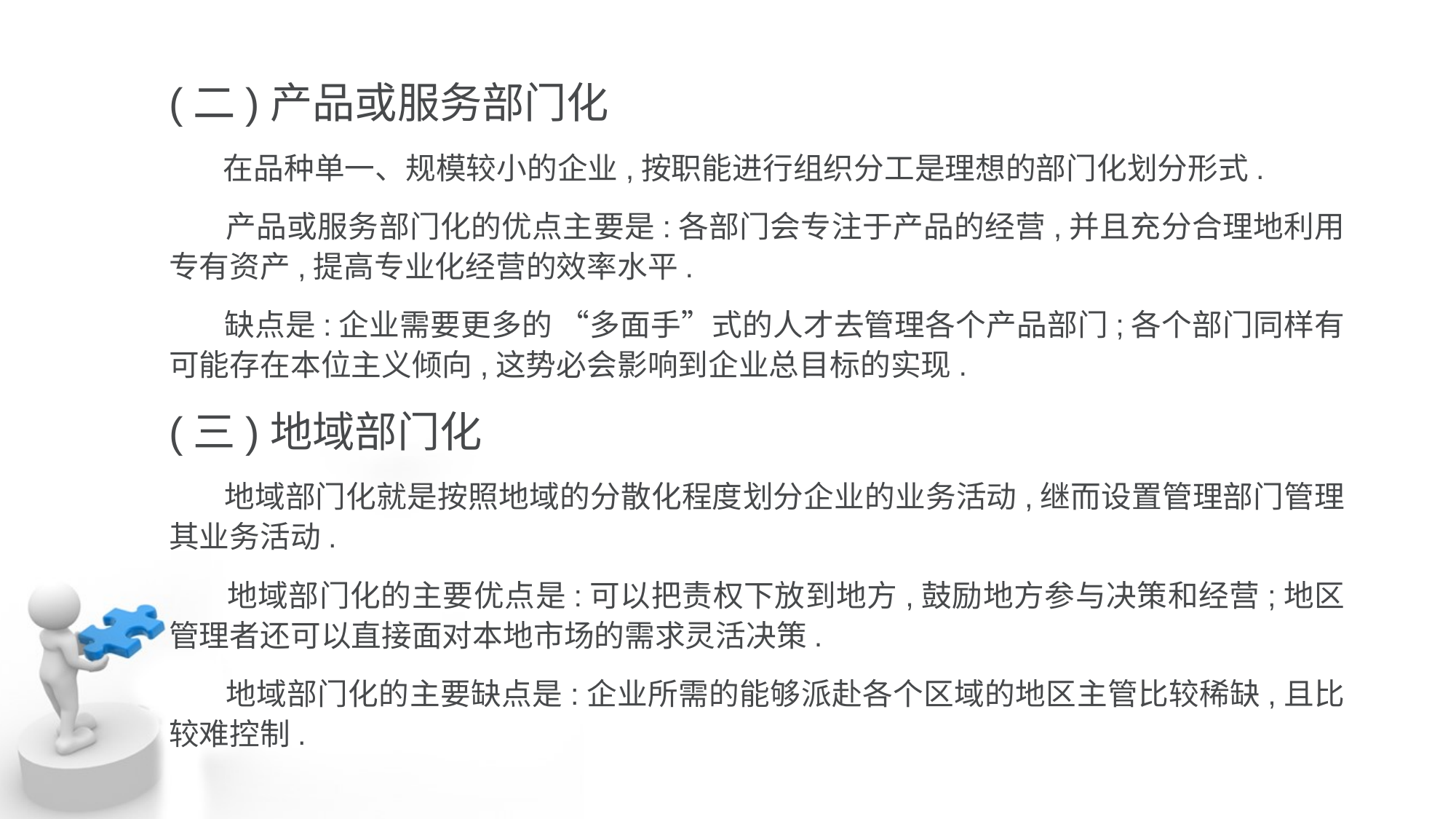

(二)产品或服务部门化
       在品种单一、规模较小的企业,按职能进行组织分工是理想的部门化划分形式.
       产品或服务部门化的优点主要是:各部门会专注于产品的经营,并且充分合理地利用 专有资产,提高专业化经营的效率水平.
       缺点是:企业需要更多的 “多面手”式的人才去管理各个产品部门;各个部门同样有 可能存在本位主义倾向,这势必会影响到企业总目标的实现.
(三)地域部门化
       地域部门化就是按照地域的分散化程度划分企业的业务活动,继而设置管理部门管理 其业务活动.
       地域部门化的主要优点是:可以把责权下放到地方,鼓励地方参与决策和经营;地区 管理者还可以直接面对本地市场的需求灵活决策.
       地域部门化的主要缺点是:企业所需的能够派赴各个区域的地区主管比较稀缺,且比 较难控制.